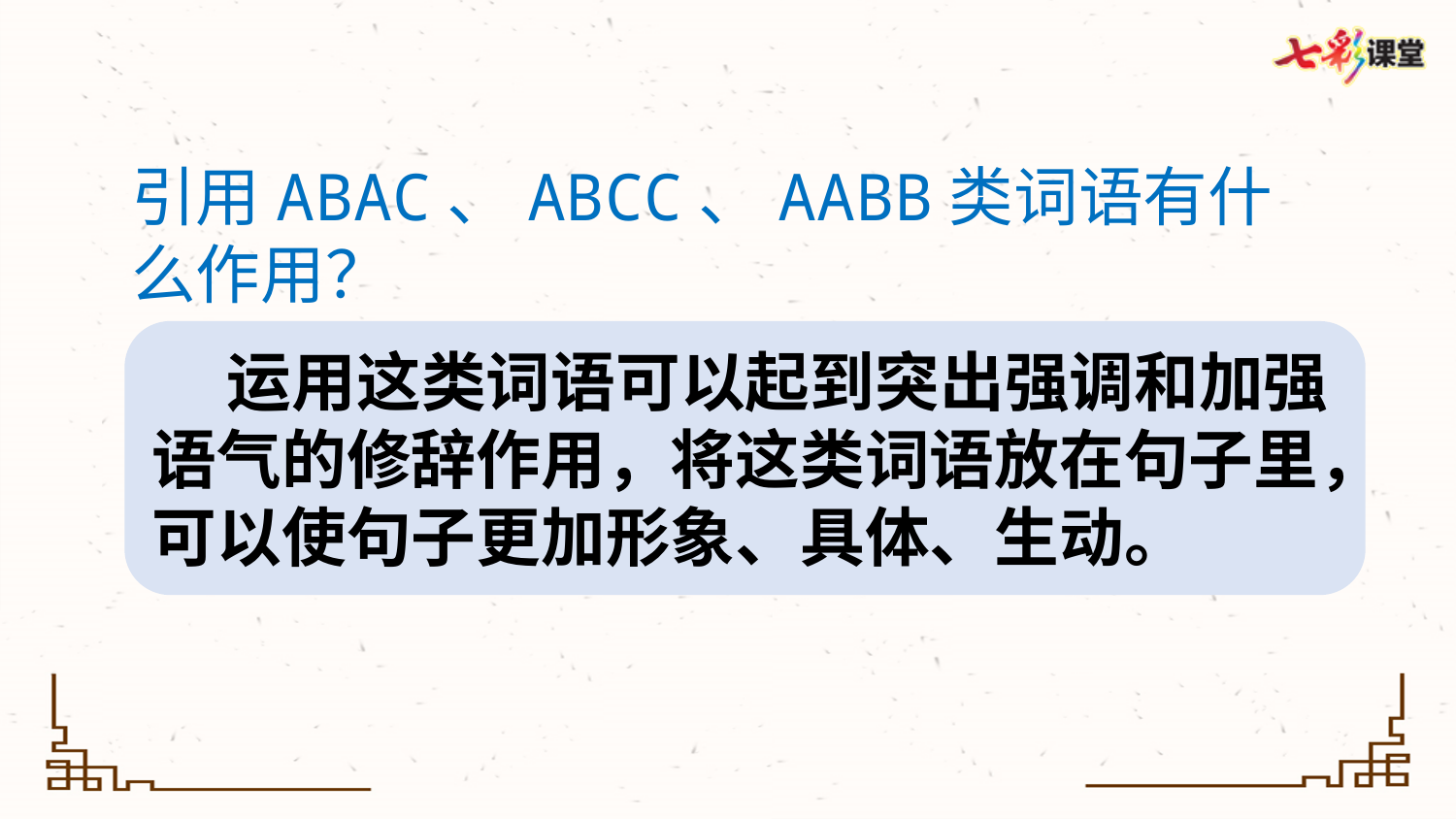

引用ABAC、ABCC、AABB类词语有什么作用？
    运用这类词语可以起到突出强调和加强语气的修辞作用，将这类词语放在句子里，可以使句子更加形象、具体、生动。